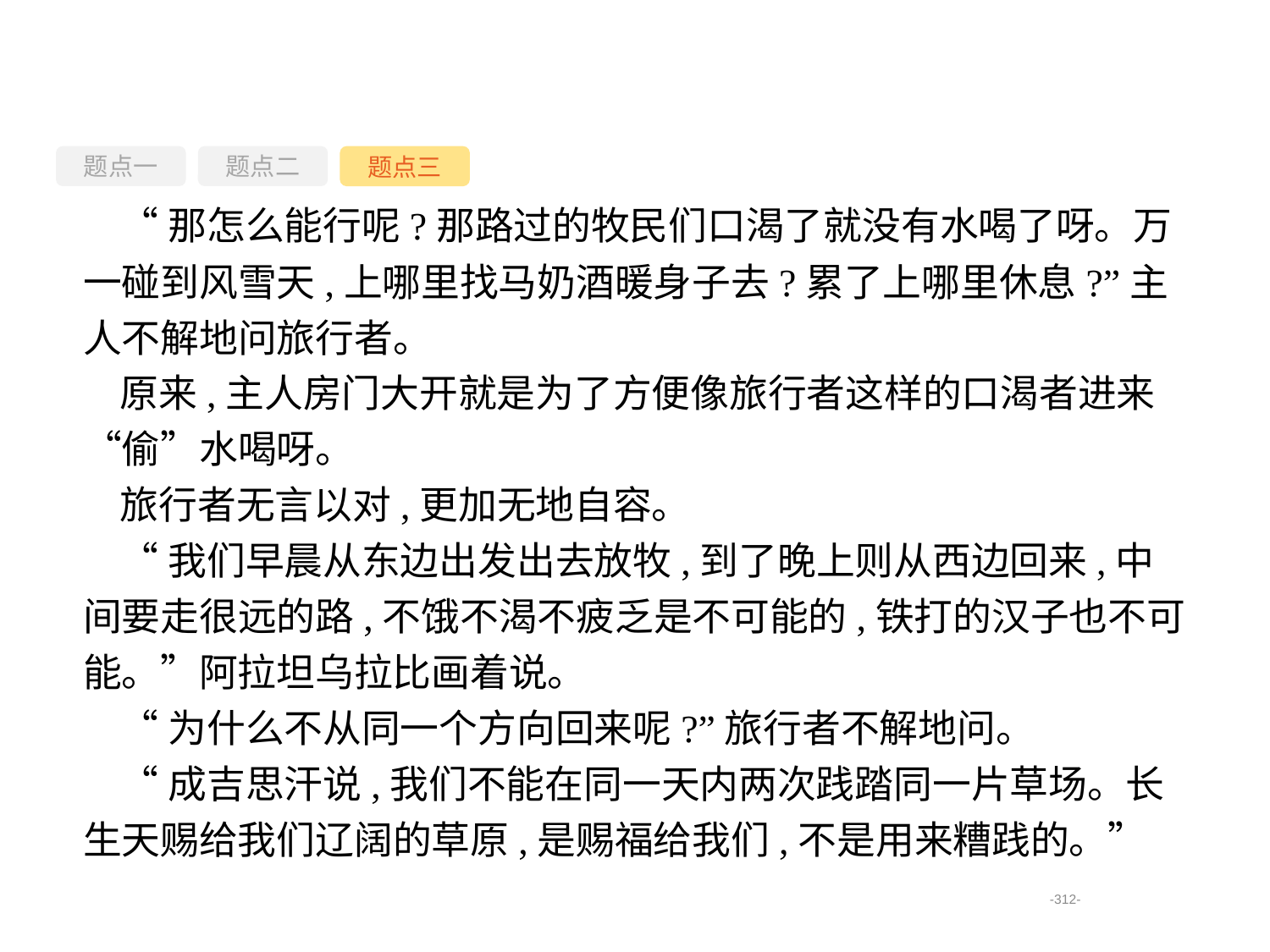

题点一
题点三
题点二
“那怎么能行呢?那路过的牧民们口渴了就没有水喝了呀。万一碰到风雪天,上哪里找马奶酒暖身子去?累了上哪里休息?”主人不解地问旅行者。
原来,主人房门大开就是为了方便像旅行者这样的口渴者进来“偷”水喝呀。
旅行者无言以对,更加无地自容。
“我们早晨从东边出发出去放牧,到了晚上则从西边回来,中间要走很远的路,不饿不渴不疲乏是不可能的,铁打的汉子也不可能。”阿拉坦乌拉比画着说。
“为什么不从同一个方向回来呢?”旅行者不解地问。
“成吉思汗说,我们不能在同一天内两次践踏同一片草场。长生天赐给我们辽阔的草原,是赐福给我们,不是用来糟践的。”
-312-